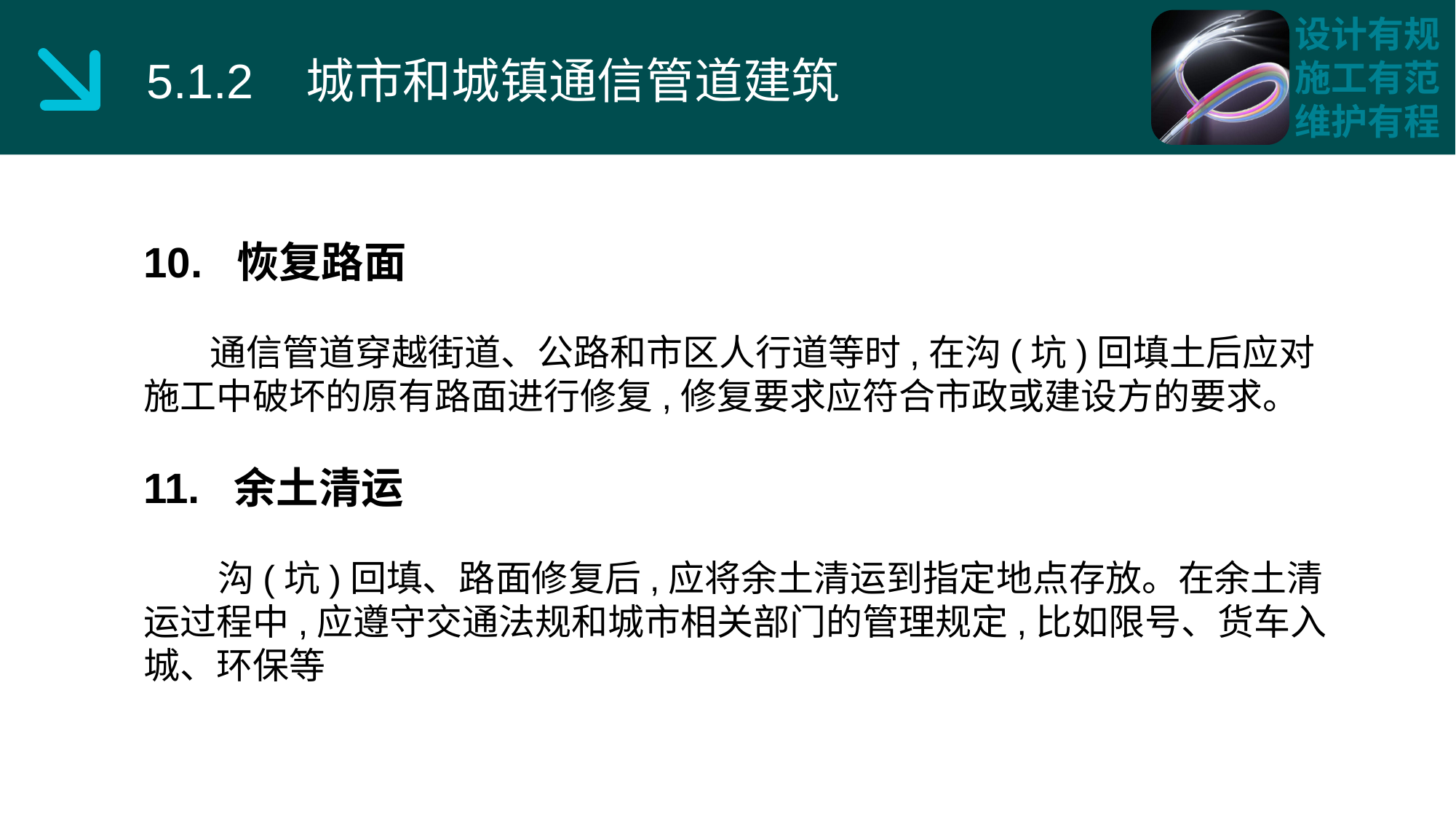

5.1.2   城市和城镇通信管道建筑

10.  恢复路面

       通信管道穿越街道、公路和市区人行道等时,在沟(坑)回填土后应对施工中破坏的原有路面进行修复,修复要求应符合市政或建设方的要求。

11.  余土清运

        沟(坑)回填、路面修复后,应将余土清运到指定地点存放。在余土清运过程中,应遵守交通法规和城市相关部门的管理规定,比如限号、货车入城、环保等